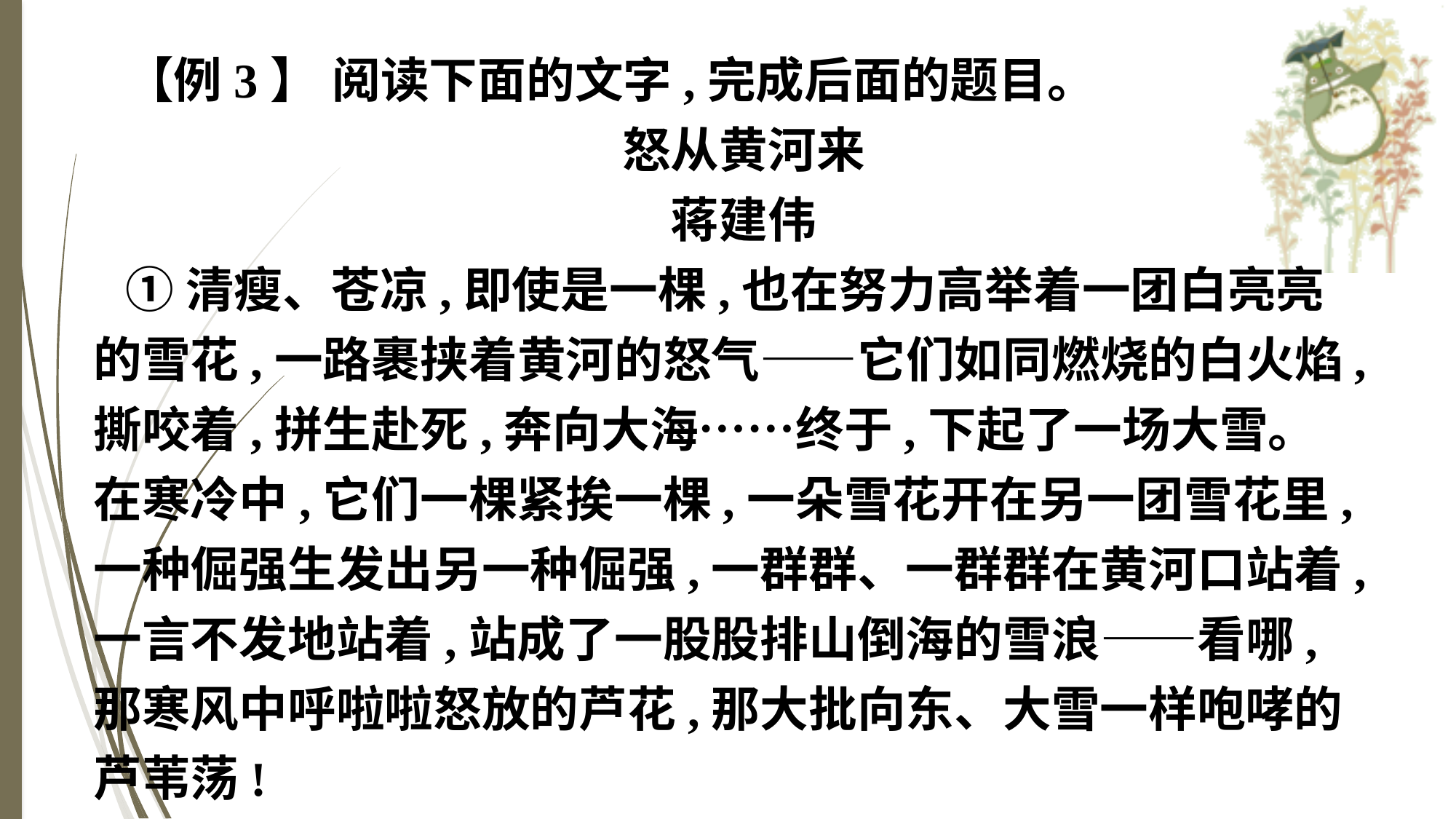

【例3】 阅读下面的文字,完成后面的题目。
怒从黄河来
蒋建伟
①清瘦、苍凉,即使是一棵,也在努力高举着一团白亮亮的雪花,一路裹挟着黄河的怒气——它们如同燃烧的白火焰,撕咬着,拼生赴死,奔向大海……终于,下起了一场大雪。在寒冷中,它们一棵紧挨一棵,一朵雪花开在另一团雪花里,一种倔强生发出另一种倔强,一群群、一群群在黄河口站着,一言不发地站着,站成了一股股排山倒海的雪浪——看哪,那寒风中呼啦啦怒放的芦花,那大批向东、大雪一样咆哮的芦苇荡!